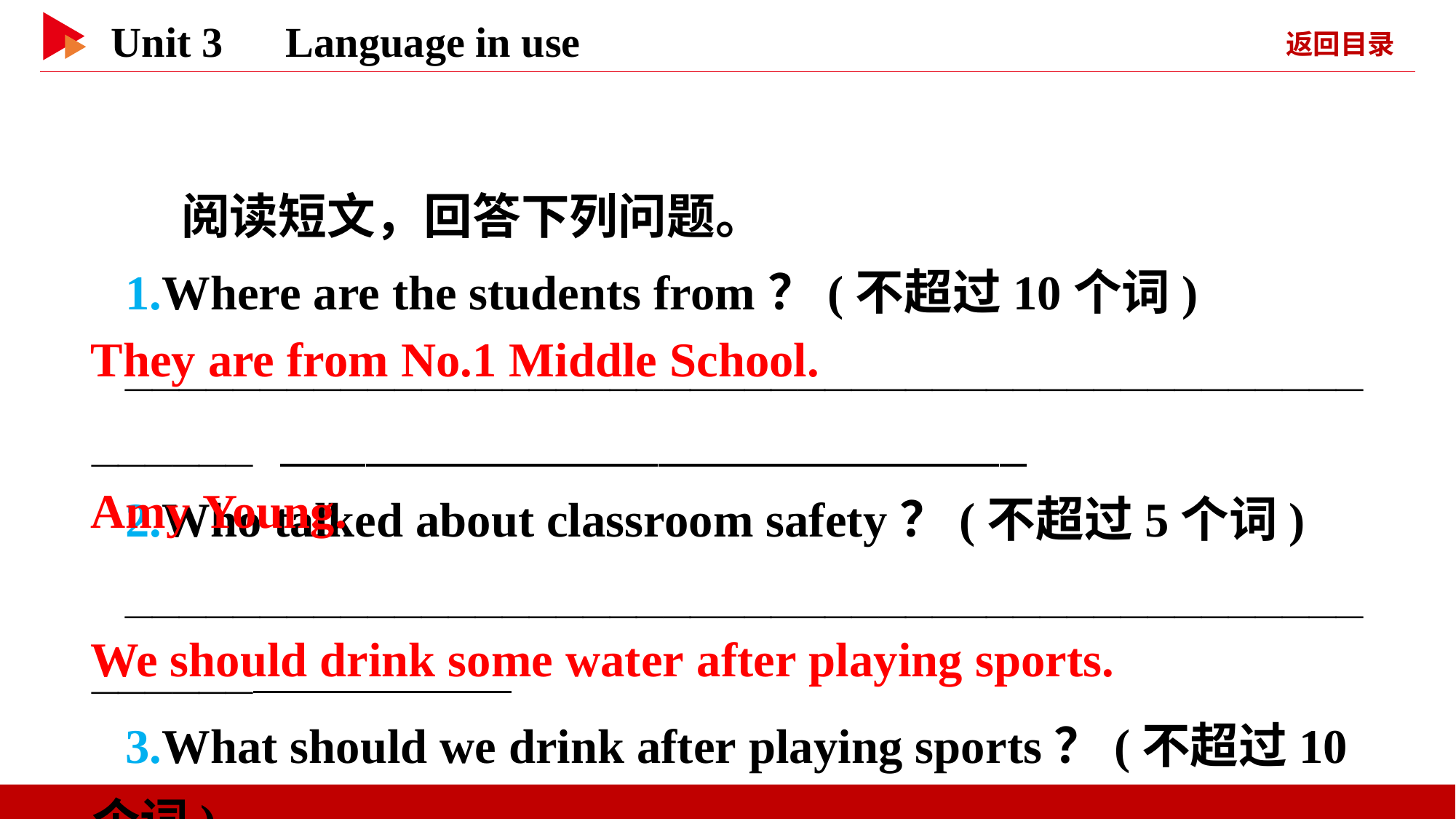

阅读短文，回答下列问题。
1.Where are the students from？(不超过10个词)
____________________________________________________
2.Who talked about classroom safety？(不超过5个词)
____________________________________________________
3.What should we drink after playing sports？(不超过10个词)
____________________________________________________
They are from No.1 Middle School.
Amy Young.
We should drink some water after playing sports.